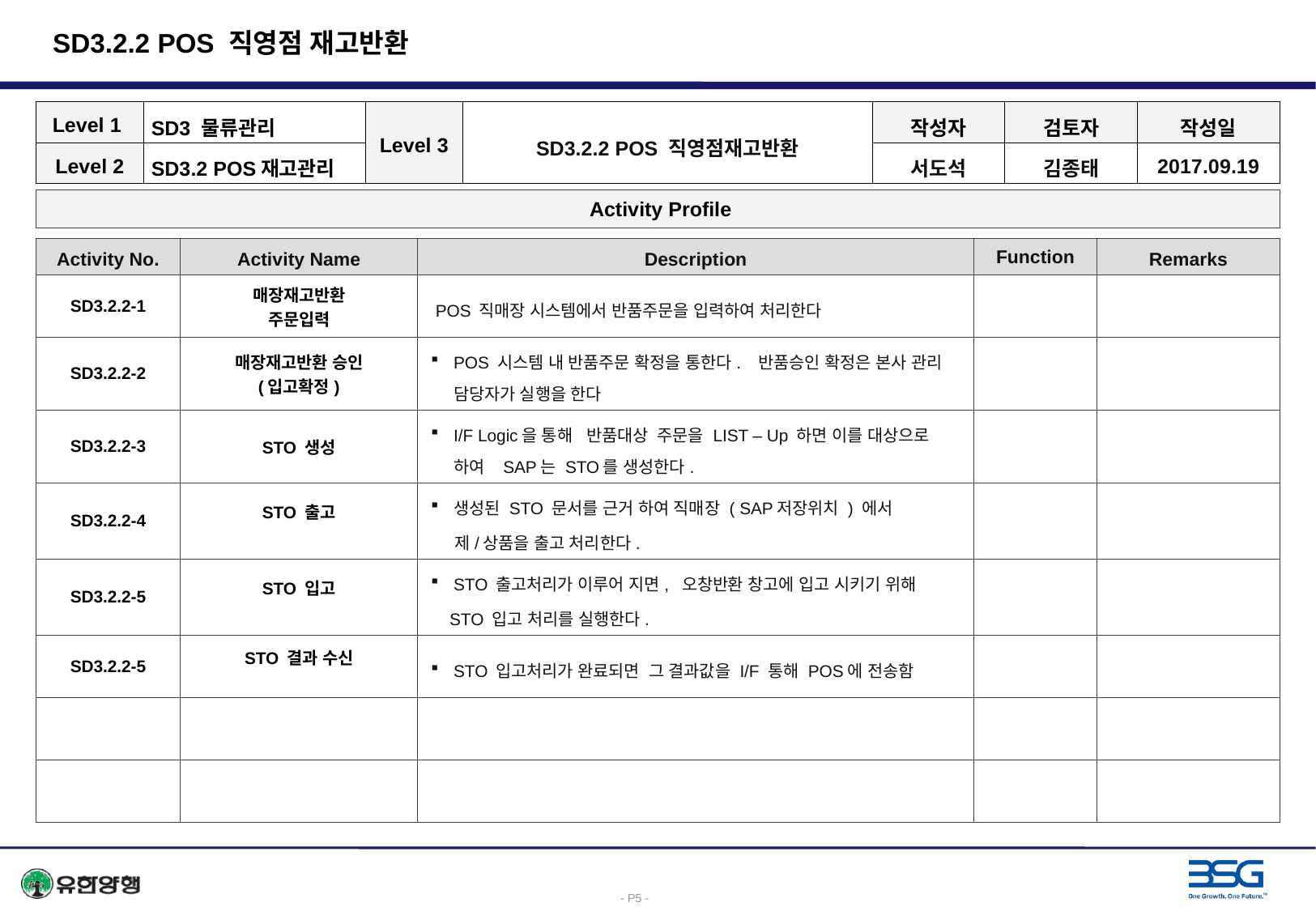

# SD3.2.2 POS 직영점 재고반환
| Level 1 | SD3 물류관리 | Level 3 | SD3.2.2 POS 직영점재고반환 | 작성자 | 검토자 | 작성일 |
| --- | --- | --- | --- | --- | --- | --- |
| Level 2 | SD3.2 POS재고관리 |  |  | 서도석 | 김종태 | 2017.09.19 |
 Activity Profile
| Activity No. | Activity Name | Description | Function | Remarks |
| --- | --- | --- | --- | --- |
| SD3.2.2-1 | 매장재고반환 주문입력 | POS 직매장 시스템에서 반품주문을 입력하여 처리한다 |  |  |
| SD3.2.2-2 | 매장재고반환 승인 (입고확정) | POS 시스템 내 반품주문 확정을 통한다. 반품승인 확정은 본사 관리 담당자가 실행을 한다 |  |  |
| SD3.2.2-3 | STO 생성 | I/F Logic을 통해 반품대상 주문을 LIST – Up 하면 이를 대상으로 하여 SAP는 STO를 생성한다. |  |  |
| SD3.2.2-4 | STO 출고 | 생성된 STO 문서를 근거 하여 직매장 ( SAP저장위치 ) 에서 제/상품을 출고 처리한다. |  |  |
| SD3.2.2-5 | STO 입고 | STO 출고처리가 이루어 지면, 오창반환 창고에 입고 시키기 위해 STO 입고 처리를 실행한다. |  |  |
| SD3.2.2-5 | STO 결과 수신 | STO 입고처리가 완료되면 그 결과값을 I/F 통해 POS에 전송함 |  |  |
|  |  |  |  |  |
|  |  |  |  |  |